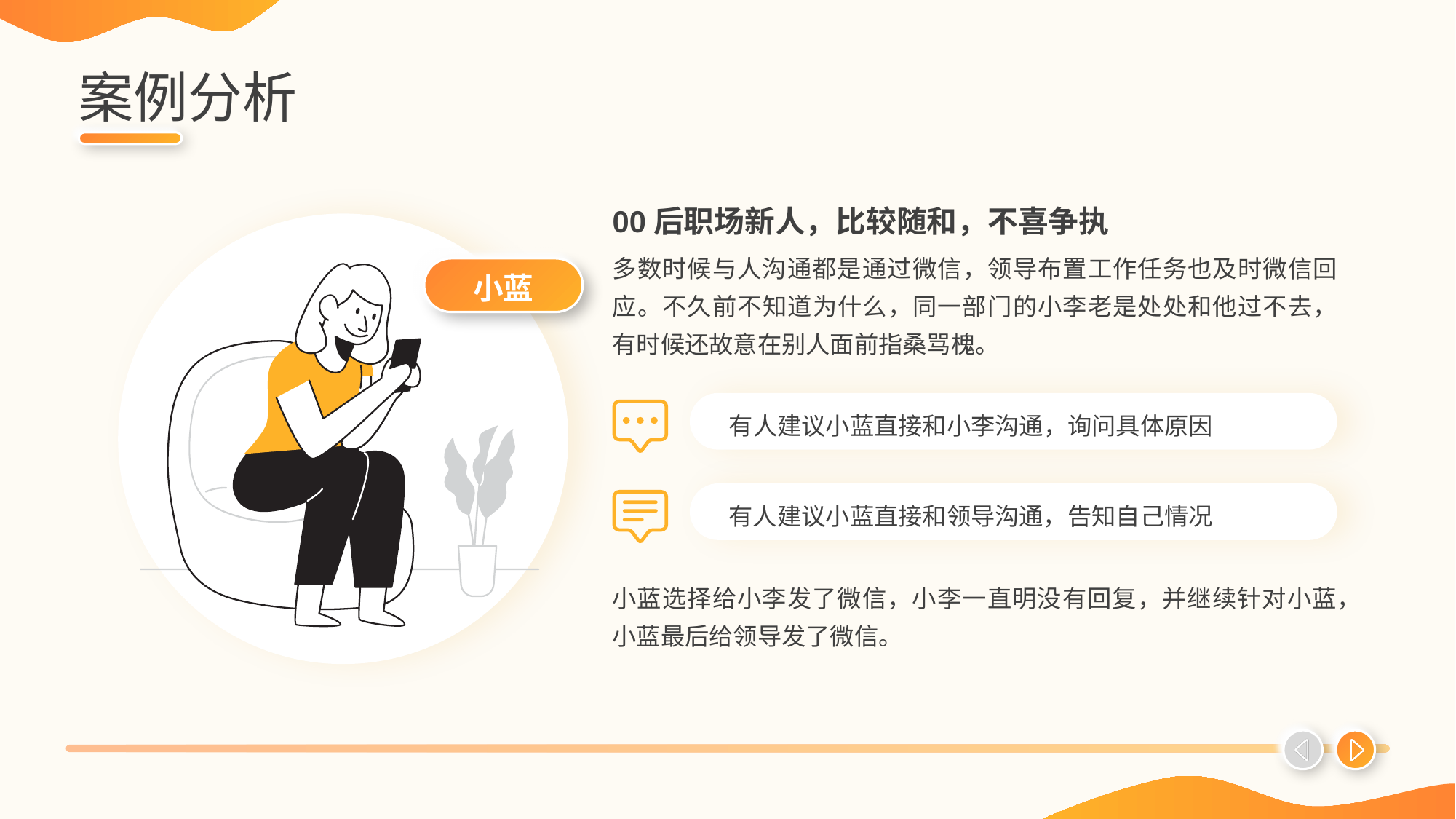

# 案例分析
00后职场新人，比较随和，不喜争执

多数时候与人沟通都是通过微信，领导布置工作任务也及时微信回应。不久前不知道为什么，同一部门的小李老是处处和他过不去，有时候还故意在别人面前指桑骂槐。
小蓝

有人建议小蓝直接和小李沟通，询问具体原因

有人建议小蓝直接和领导沟通，告知自己情况
小蓝选择给小李发了微信，小李一直明没有回复，并继续针对小蓝，小蓝最后给领导发了微信。